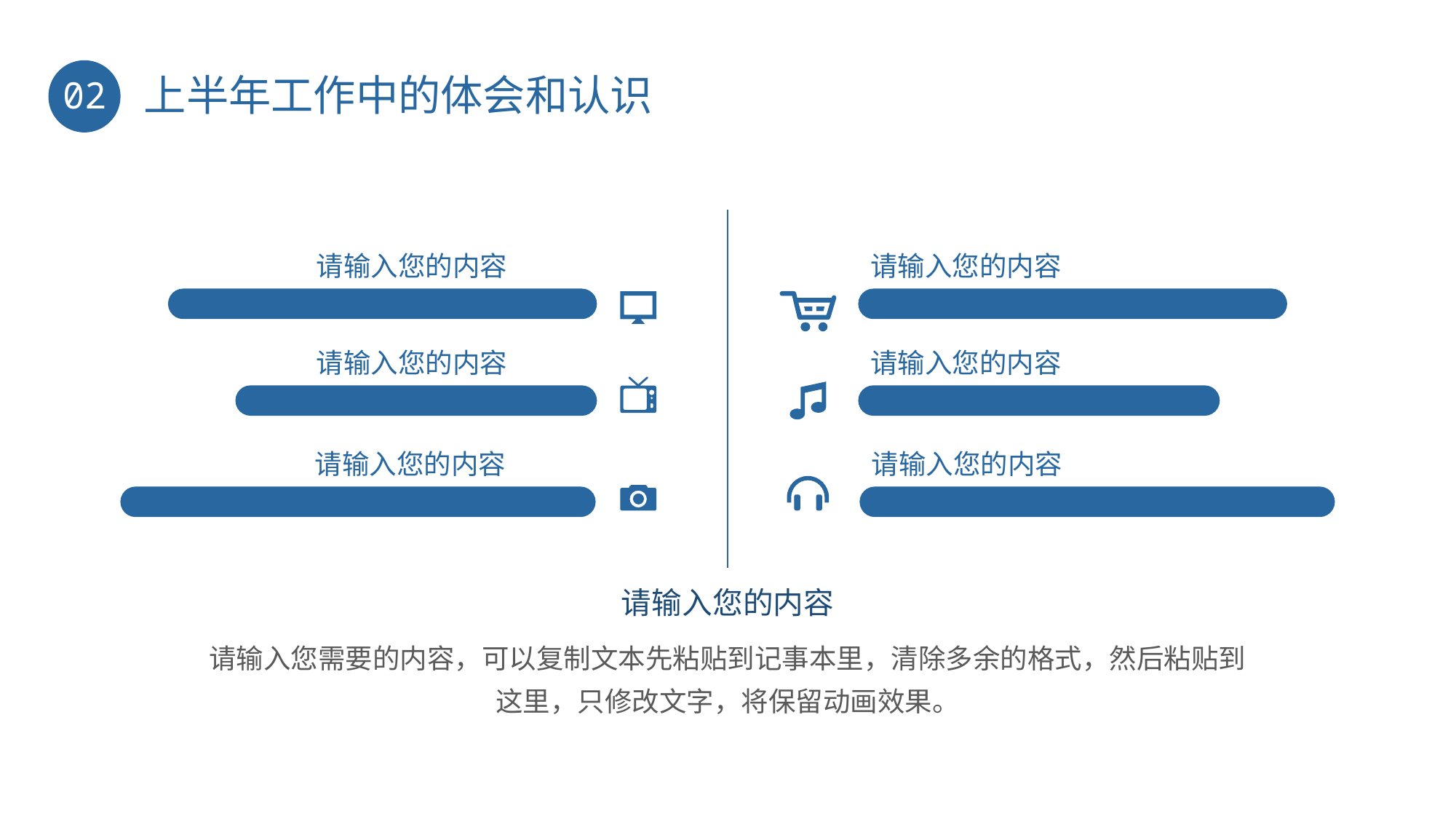

上半年工作中的体会和认识
02
请输入您的内容
请输入您的内容

请输入您的内容
请输入您的内容

请输入您的内容
请输入您的内容

请输入您的内容
请输入您需要的内容，可以复制文本先粘贴到记事本里，清除多余的格式，然后粘贴到这里，只修改文字，将保留动画效果。